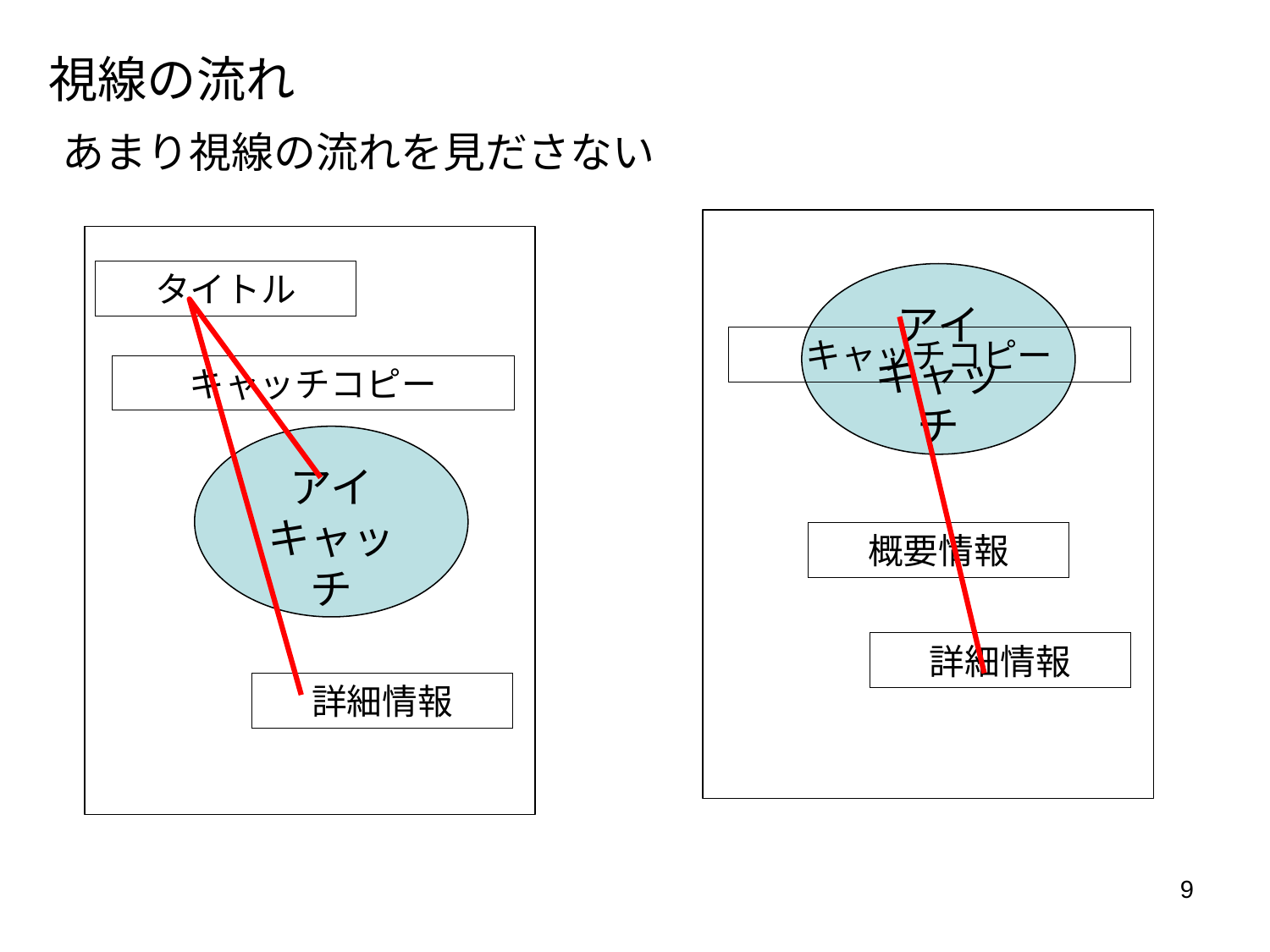

視線の流れ
あまり視線の流れを見ださない

タイトル
アイキャッチ

キャッチコピー
キャッチコピー
アイキャッチ
概要情報
詳細情報
詳細情報
9